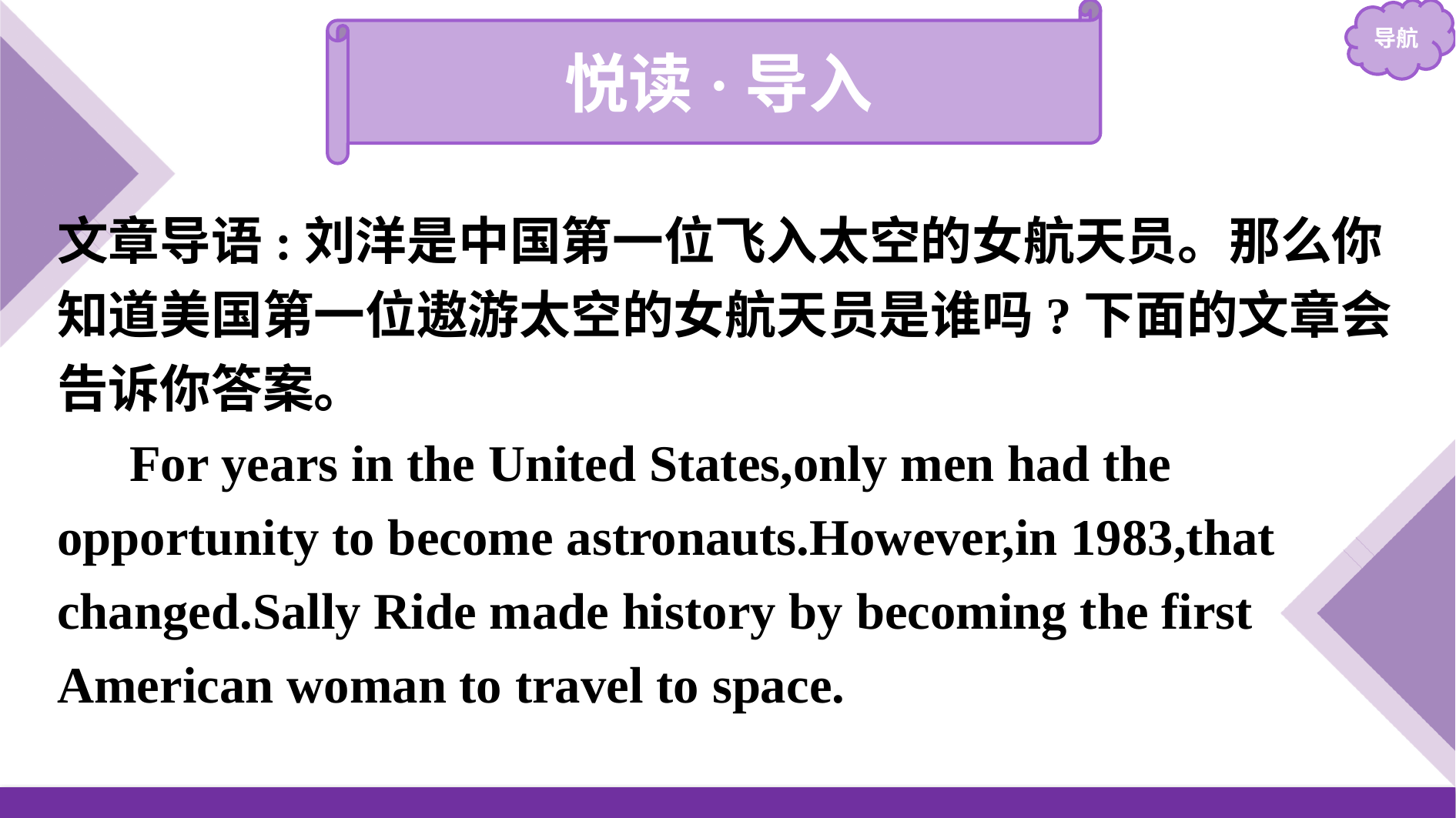

悦读·导入
文章导语:刘洋是中国第一位飞入太空的女航天员。那么你知道美国第一位遨游太空的女航天员是谁吗?下面的文章会告诉你答案。
   For years in the United States,only men had the opportunity to become astronauts.However,in 1983,that changed.Sally Ride made history by becoming the first American woman to travel to space.